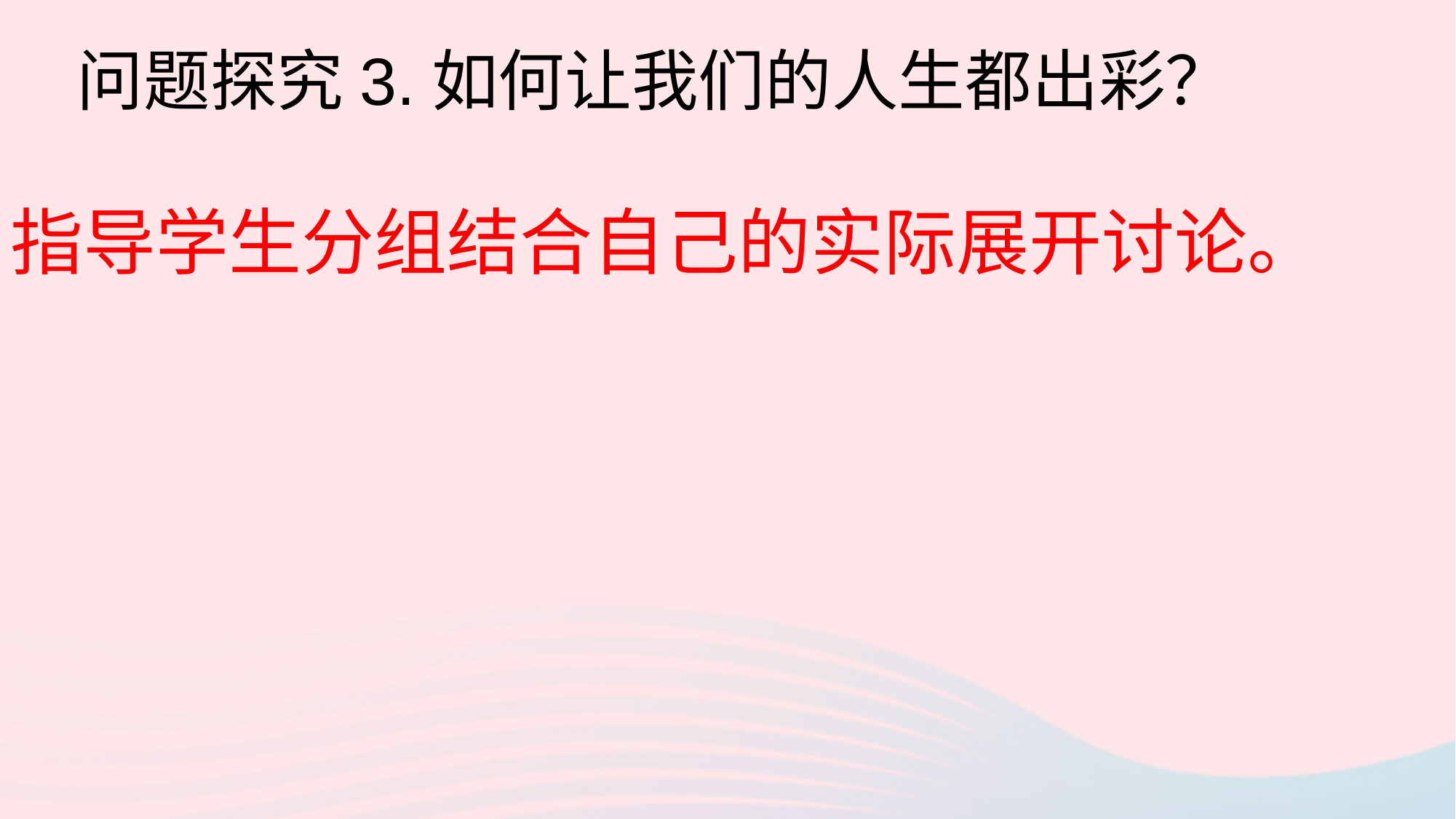

问题探究3.如何让我们的人生都出彩？
指导学生分组结合自己的实际展开讨论。